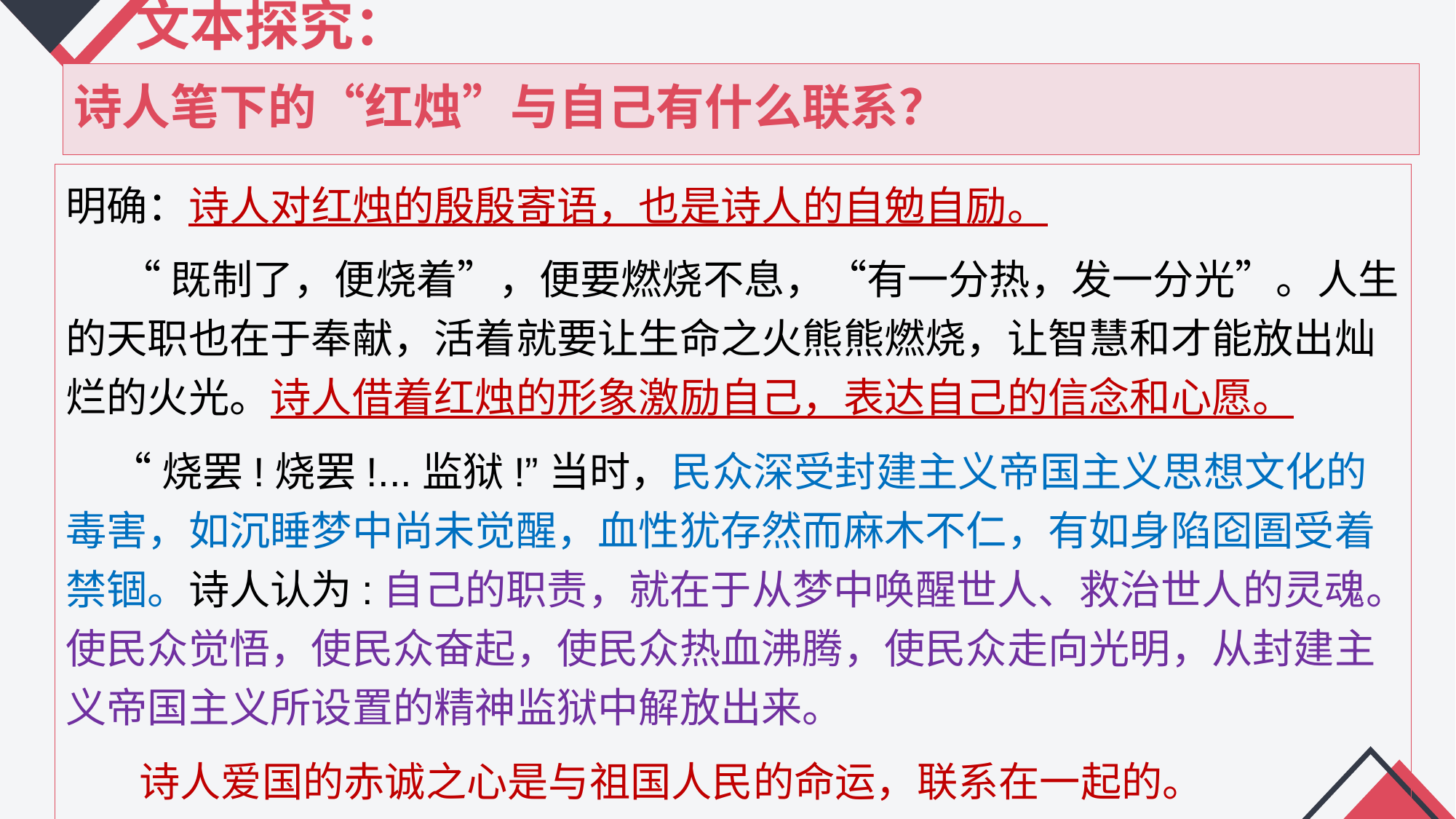

文本探究：
# 诗人笔下的“红烛”与自己有什么联系？
明确：诗人对红烛的殷殷寄语，也是诗人的自勉自励。
      “既制了，便烧着”，便要燃烧不息，“有一分热，发一分光”。人生的天职也在于奉献，活着就要让生命之火熊熊燃烧，让智慧和才能放出灿烂的火光。诗人借着红烛的形象激励自己，表达自己的信念和心愿。
     “烧罢!烧罢!...监狱!”当时，民众深受封建主义帝国主义思想文化的毒害，如沉睡梦中尚未觉醒，血性犹存然而麻木不仁，有如身陷囵圄受着禁锢。诗人认为:自己的职责，就在于从梦中唤醒世人、救治世人的灵魂。使民众觉悟，使民众奋起，使民众热血沸腾，使民众走向光明，从封建主义帝国主义所设置的精神监狱中解放出来。
       诗人爱国的赤诚之心是与祖国人民的命运，联系在一起的。